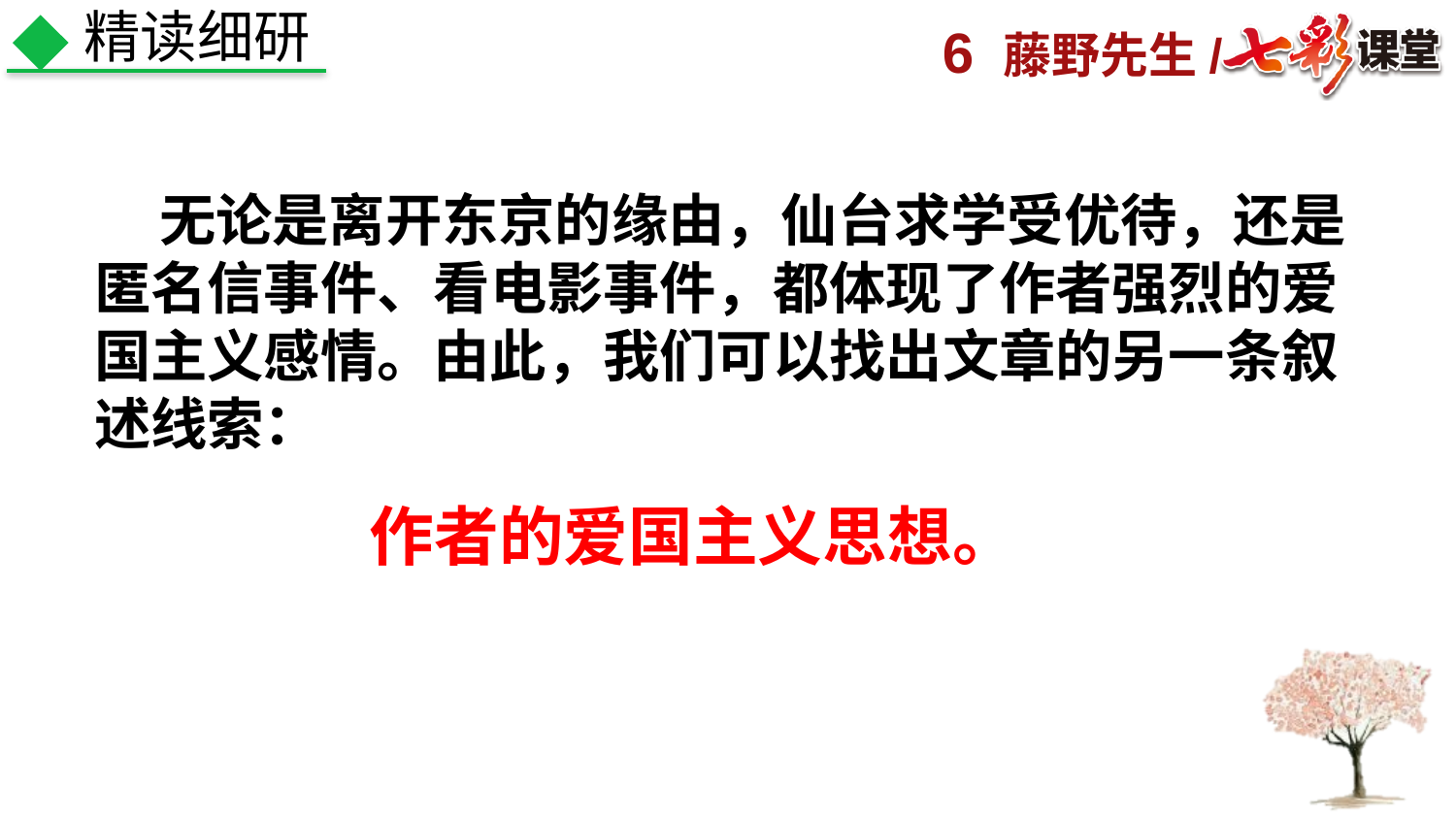

精读细研

    无论是离开东京的缘由，仙台求学受优待，还是匿名信事件、看电影事件，都体现了作者强烈的爱国主义感情。由此，我们可以找出文章的另一条叙述线索：
作者的爱国主义思想。